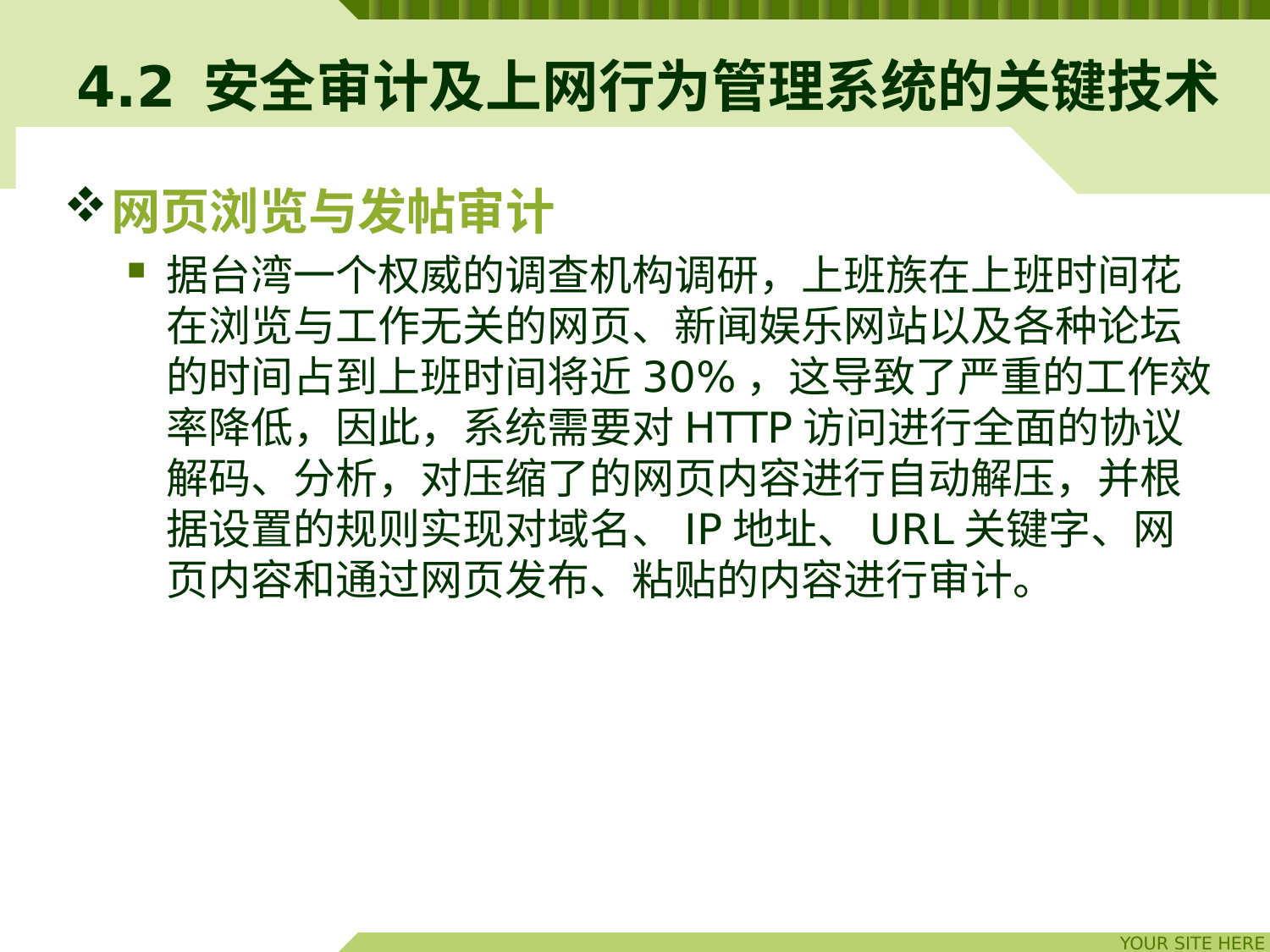

# 4.2	安全审计及上网行为管理系统的关键技术
网页浏览与发帖审计
据台湾一个权威的调查机构调研，上班族在上班时间花在浏览与工作无关的网页、新闻娱乐网站以及各种论坛的时间占到上班时间将近30%，这导致了严重的工作效率降低，因此，系统需要对HTTP访问进行全面的协议解码、分析，对压缩了的网页内容进行自动解压，并根据设置的规则实现对域名、IP地址、URL关键字、网页内容和通过网页发布、粘贴的内容进行审计。